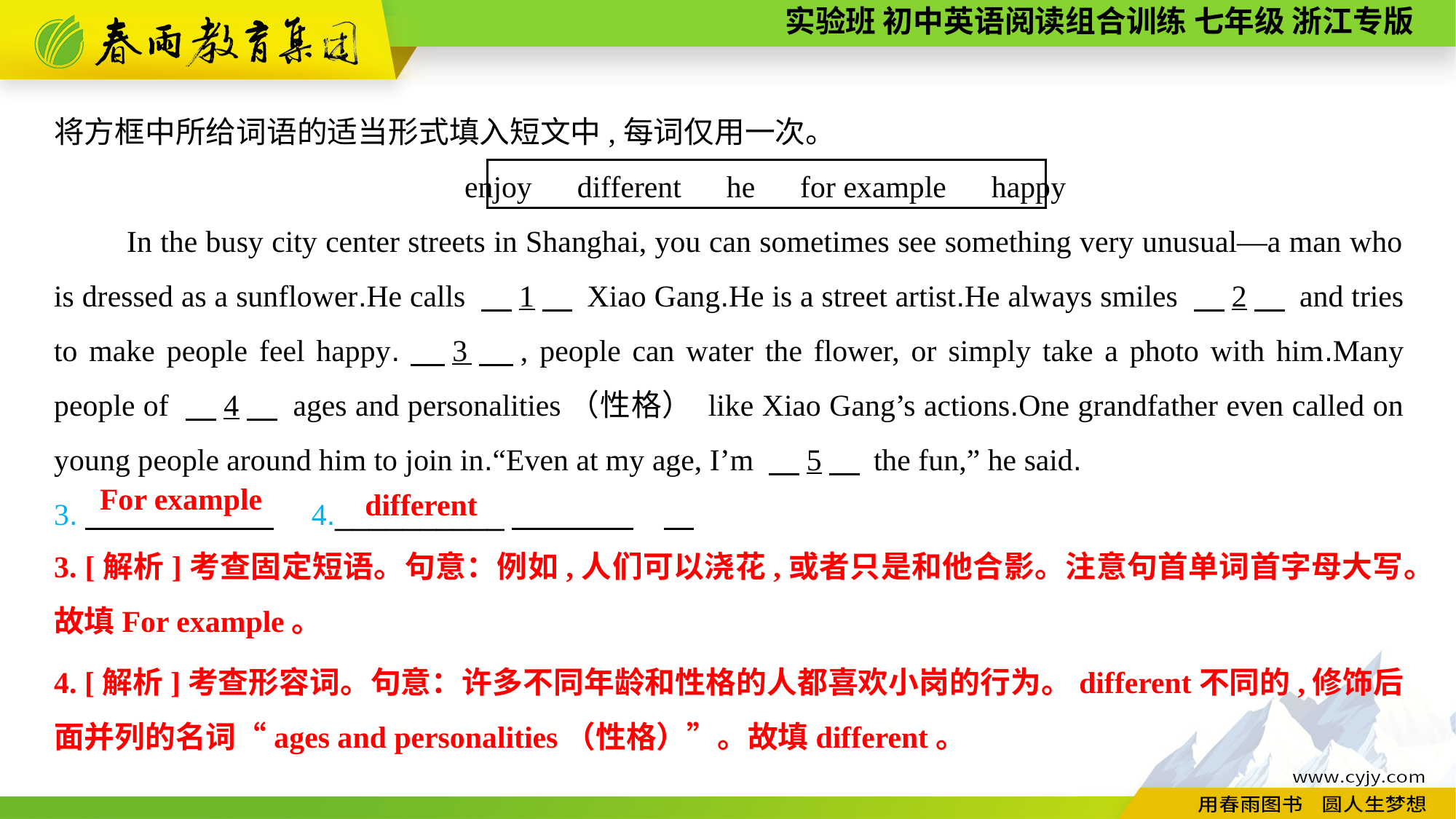

将方框中所给词语的适当形式填入短文中,每词仅用一次。
enjoy　different　he　for example　happy
In the busy city center streets in Shanghai, you can sometimes see something very unusual—a man who is dressed as a sunflower.He calls 　1　 Xiao Gang.He is a street artist.He always smiles 　2　 and tries to make people feel happy.　3　, people can water the flower, or simply take a photo with him.Many people of 　4　 ages and personalities（性格） like Xiao Gang’s actions.One grandfather even called on young people around him to join in.“Even at my age, I’m 　5　 the fun,” he said.
3.　　　　          　4.__________

For example
different
3. [解析]考查固定短语。句意：例如,人们可以浇花,或者只是和他合影。注意句首单词首字母大写。故填For example。
4. [解析]考查形容词。句意：许多不同年龄和性格的人都喜欢小岗的行为。different不同的,修饰后面并列的名词“ages and personalities（性格）”。故填different。